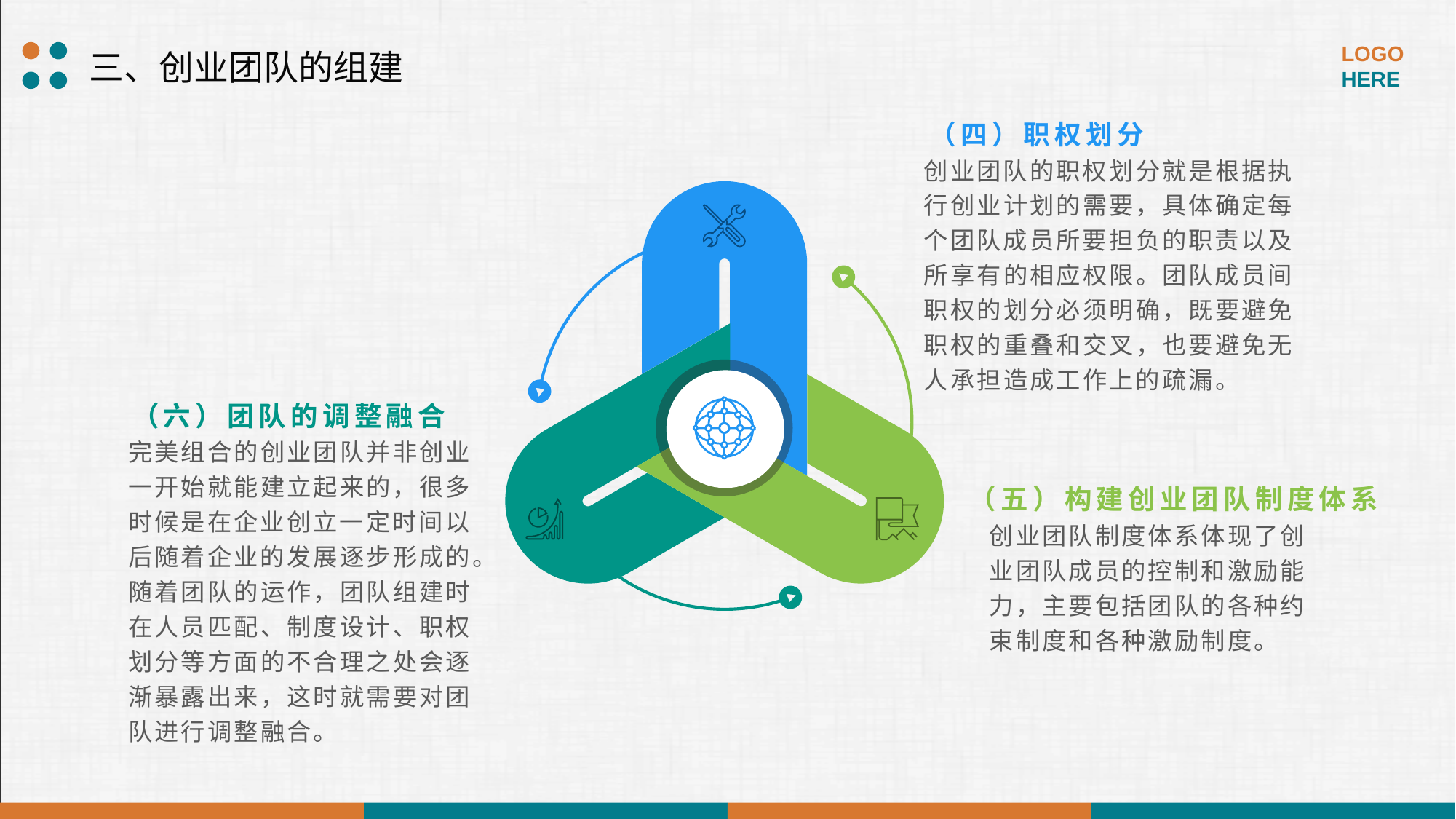

三、创业团队的组建
（四）职权划分
创业团队的职权划分就是根据执行创业计划的需要，具体确定每个团队成员所要担负的职责以及所享有的相应权限。团队成员间职权的划分必须明确，既要避免职权的重叠和交叉，也要避免无人承担造成工作上的疏漏。

（六）团队的调整融合

完美组合的创业团队并非创业一开始就能建立起来的，很多时候是在企业创立一定时间以后随着企业的发展逐步形成的。随着团队的运作，团队组建时在人员匹配、制度设计、职权划分等方面的不合理之处会逐渐暴露出来，这时就需要对团队进行调整融合。
（五）构建创业团队制度体系

创业团队制度体系体现了创业团队成员的控制和激励能力，主要包括团队的各种约束制度和各种激励制度。